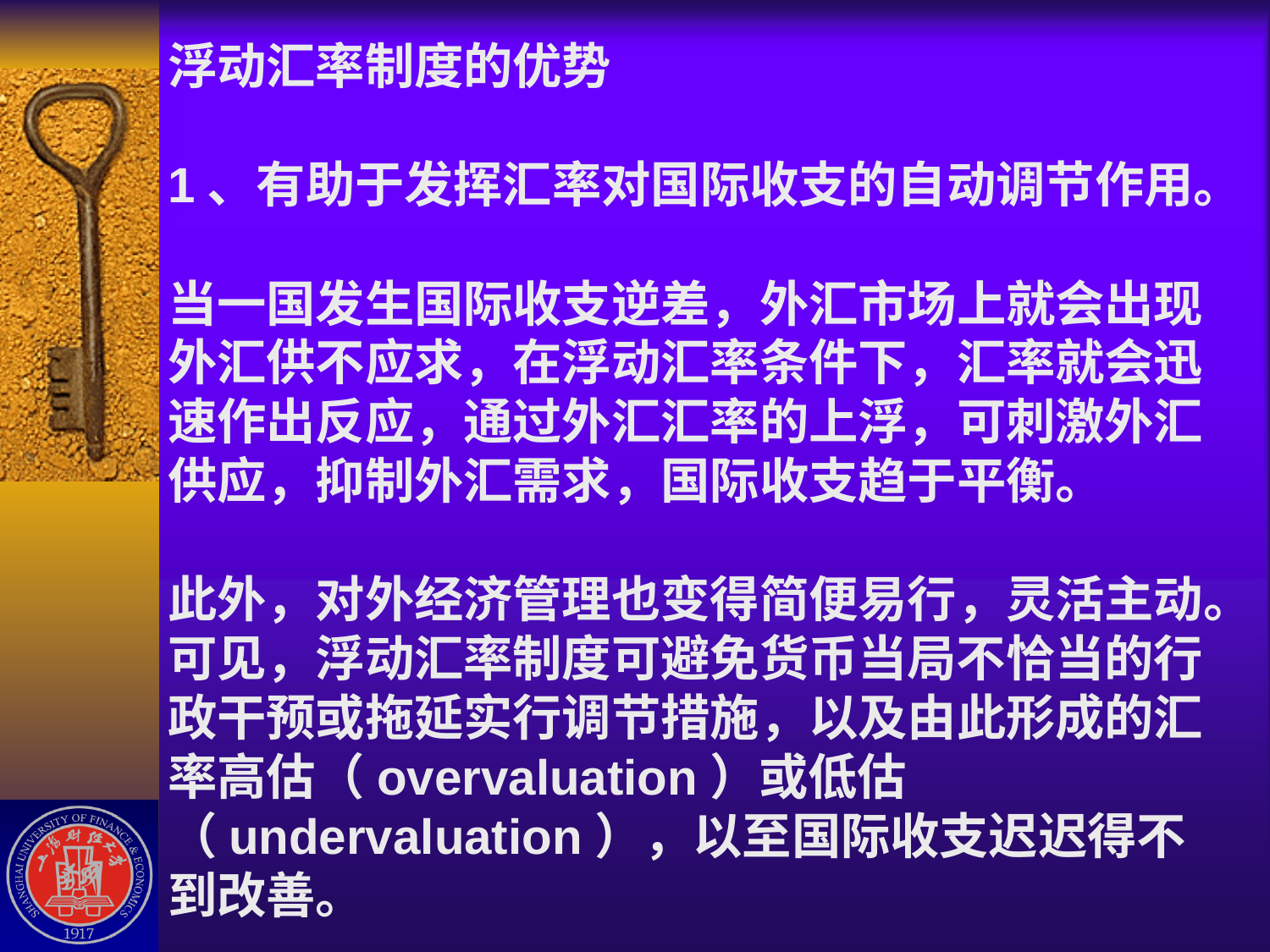

# 浮动汇率制度的优势 1、有助于发挥汇率对国际收支的自动调节作用。 当一国发生国际收支逆差，外汇市场上就会出现外汇供不应求，在浮动汇率条件下，汇率就会迅速作出反应，通过外汇汇率的上浮，可刺激外汇供应，抑制外汇需求，国际收支趋于平衡。 此外，对外经济管理也变得简便易行，灵活主动。可见，浮动汇率制度可避免货币当局不恰当的行政干预或拖延实行调节措施，以及由此形成的汇率高估（overvaluation）或低估（undervaluation），以至国际收支迟迟得不到改善。